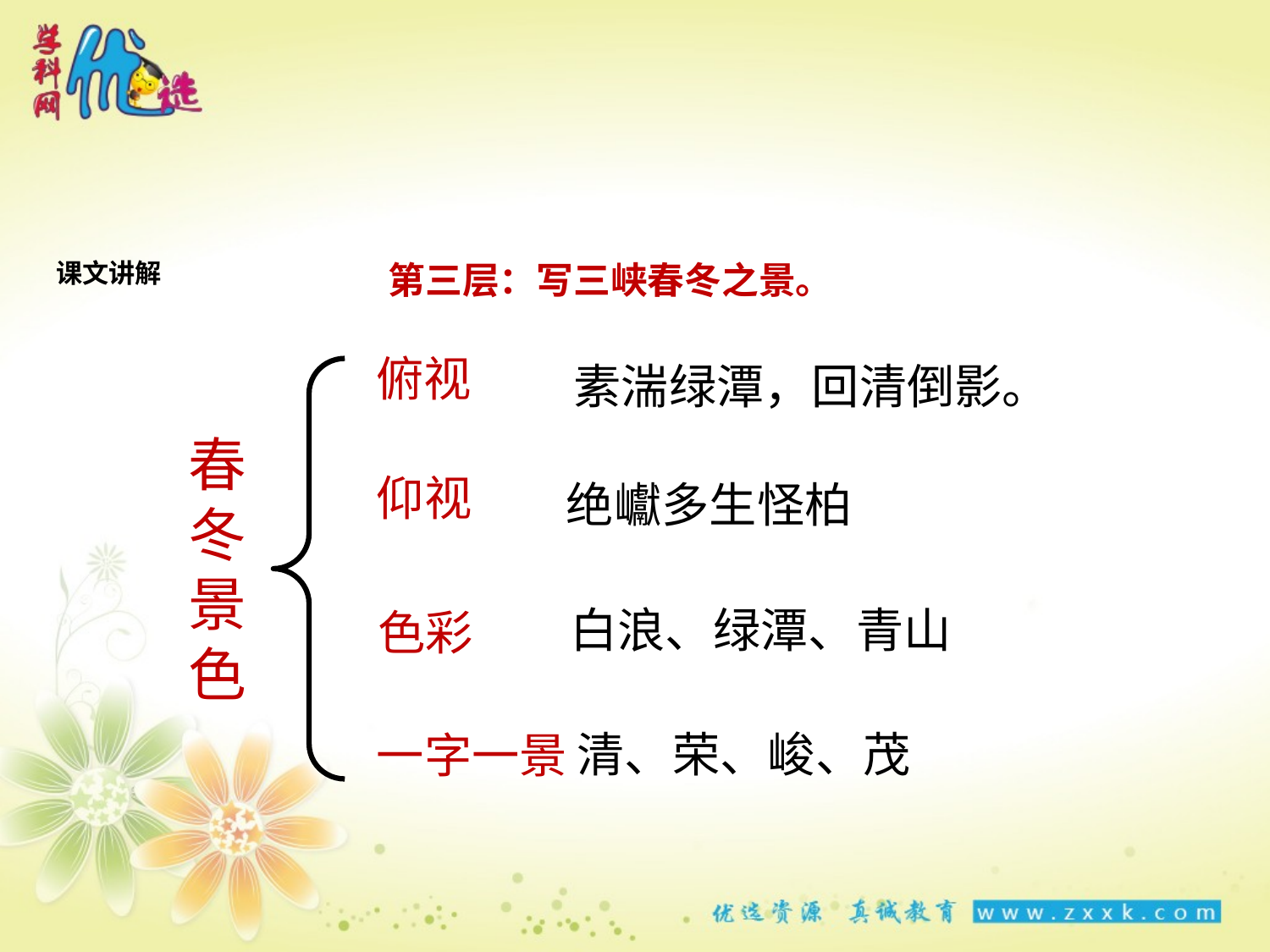

第三层：写三峡春冬之景。
课文讲解
俯视
素湍绿潭，回清倒影。

春冬景色
仰视
绝巘多生怪柏
白浪、绿潭、青山
色彩
清、荣、峻、茂
一字一景